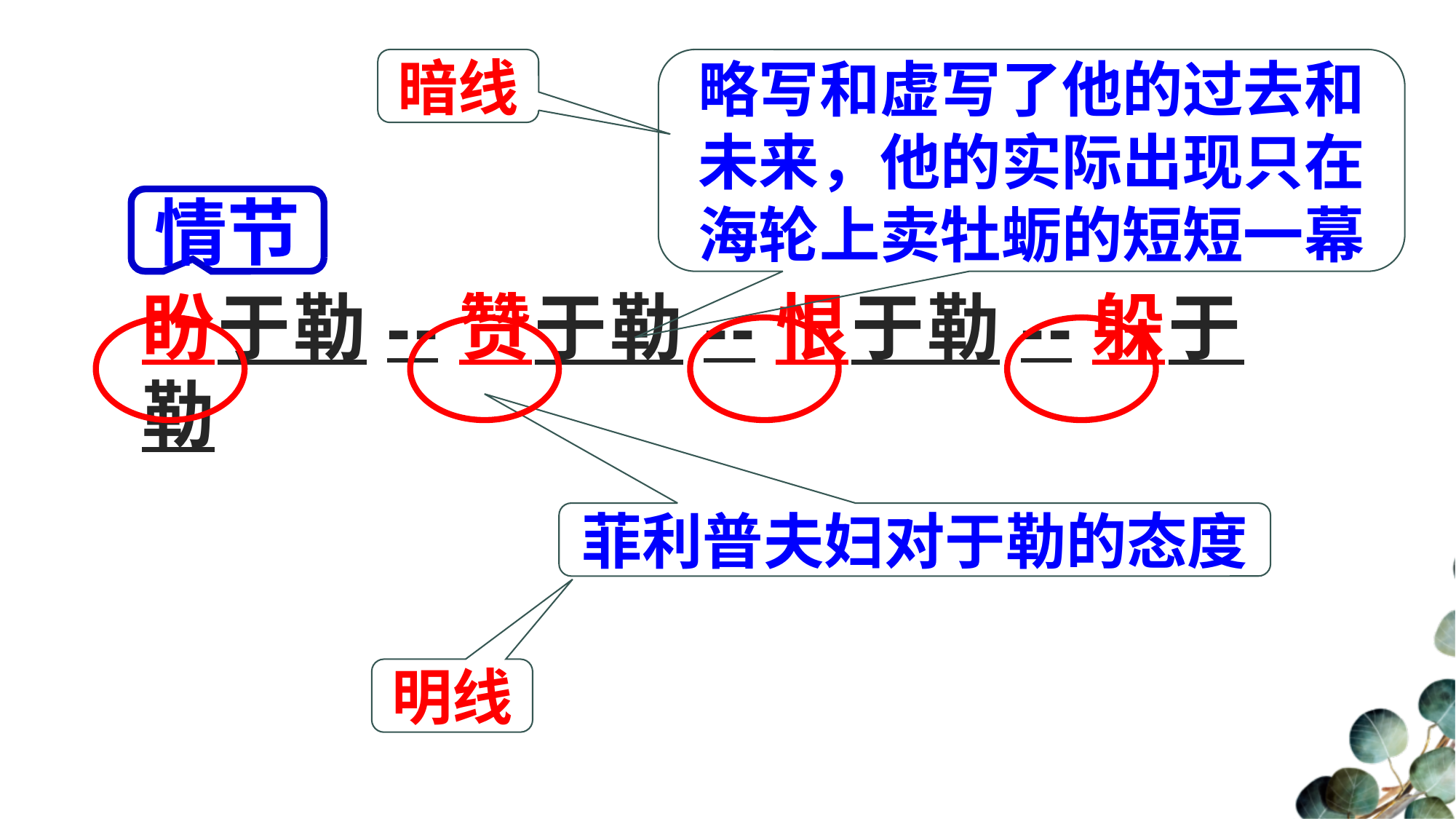

暗线
略写和虚写了他的过去和未来，他的实际出现只在海轮上卖牡蛎的短短一幕
情节
# 盼于勒--赞于勒--恨于勒--躲于勒

菲利普夫妇对于勒的态度
明线